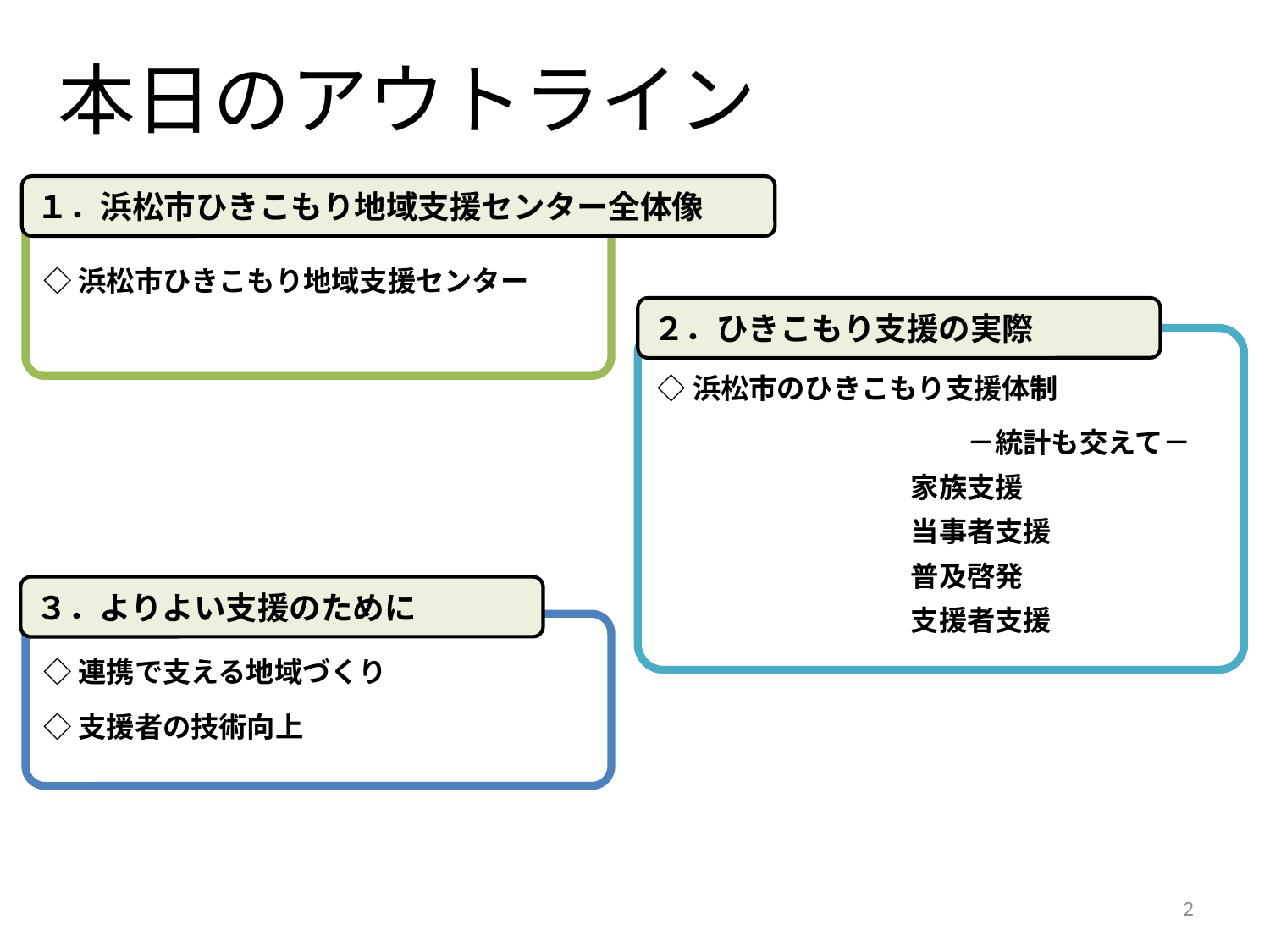

# 本日のアウトライン
１．浜松市ひきこもり地域支援センター全体像
◇浜松市ひきこもり地域支援センター
２．ひきこもり支援の実際
◇浜松市のひきこもり支援体制
　　　　　　　　　　　－統計も交えて－
　　　　　　　　　家族支援
　　　　　　　　　当事者支援
　　　　　　　　　普及啓発
　　　　　　　　　支援者支援

３．よりよい支援のために
◇連携で支える地域づくり
◇支援者の技術向上
2